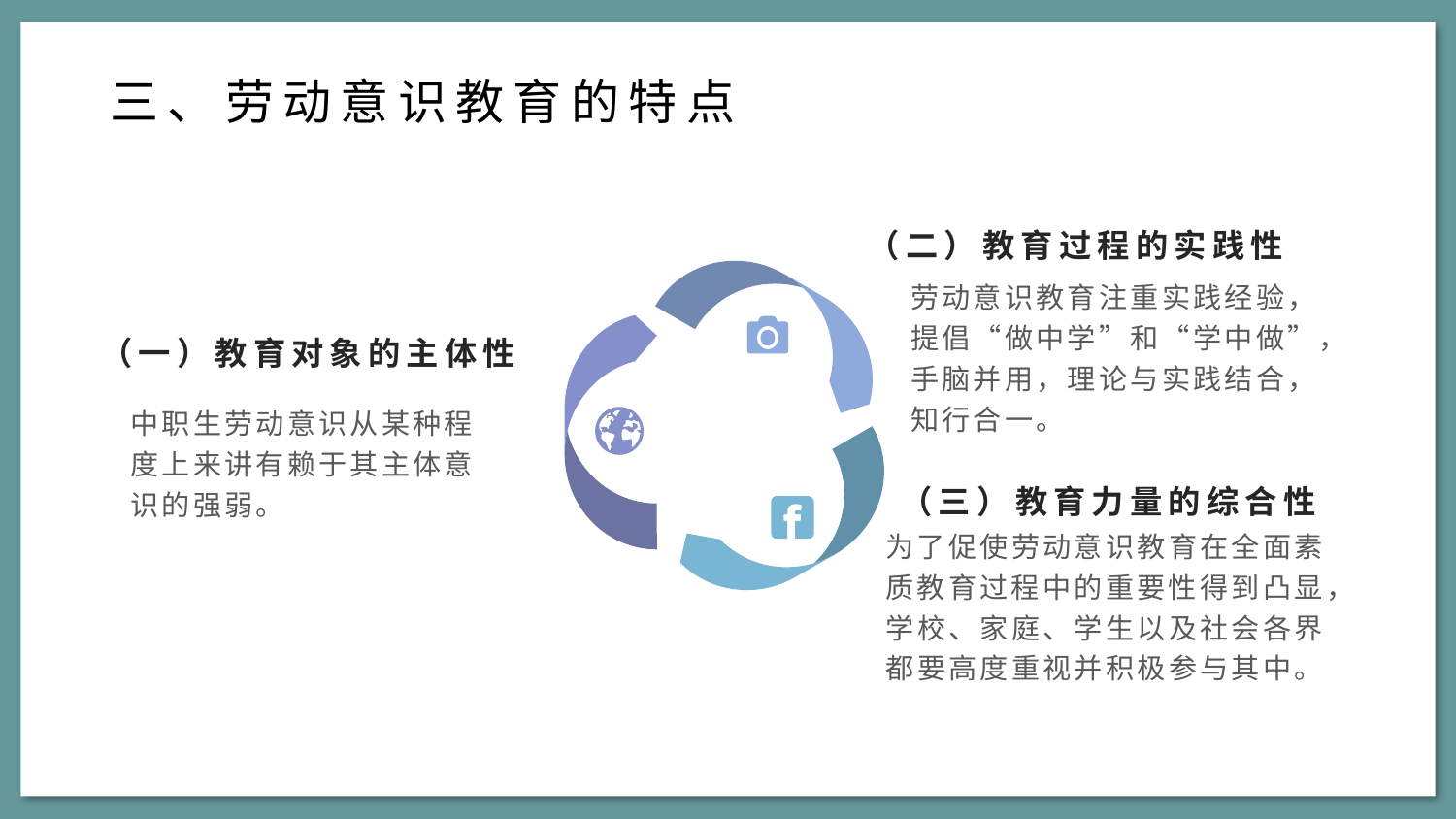

三、劳动意识教育的特点
（二）教育过程的实践性
劳动意识教育注重实践经验，提倡“做中学”和“学中做”，手脑并用，理论与实践结合，知行合一。

（一）教育对象的主体性

中职生劳动意识从某种程度上来讲有赖于其主体意识的强弱。

（三）教育力量的综合性

为了促使劳动意识教育在全面素质教育过程中的重要性得到凸显，学校、家庭、学生以及社会各界都要高度重视并积极参与其中。